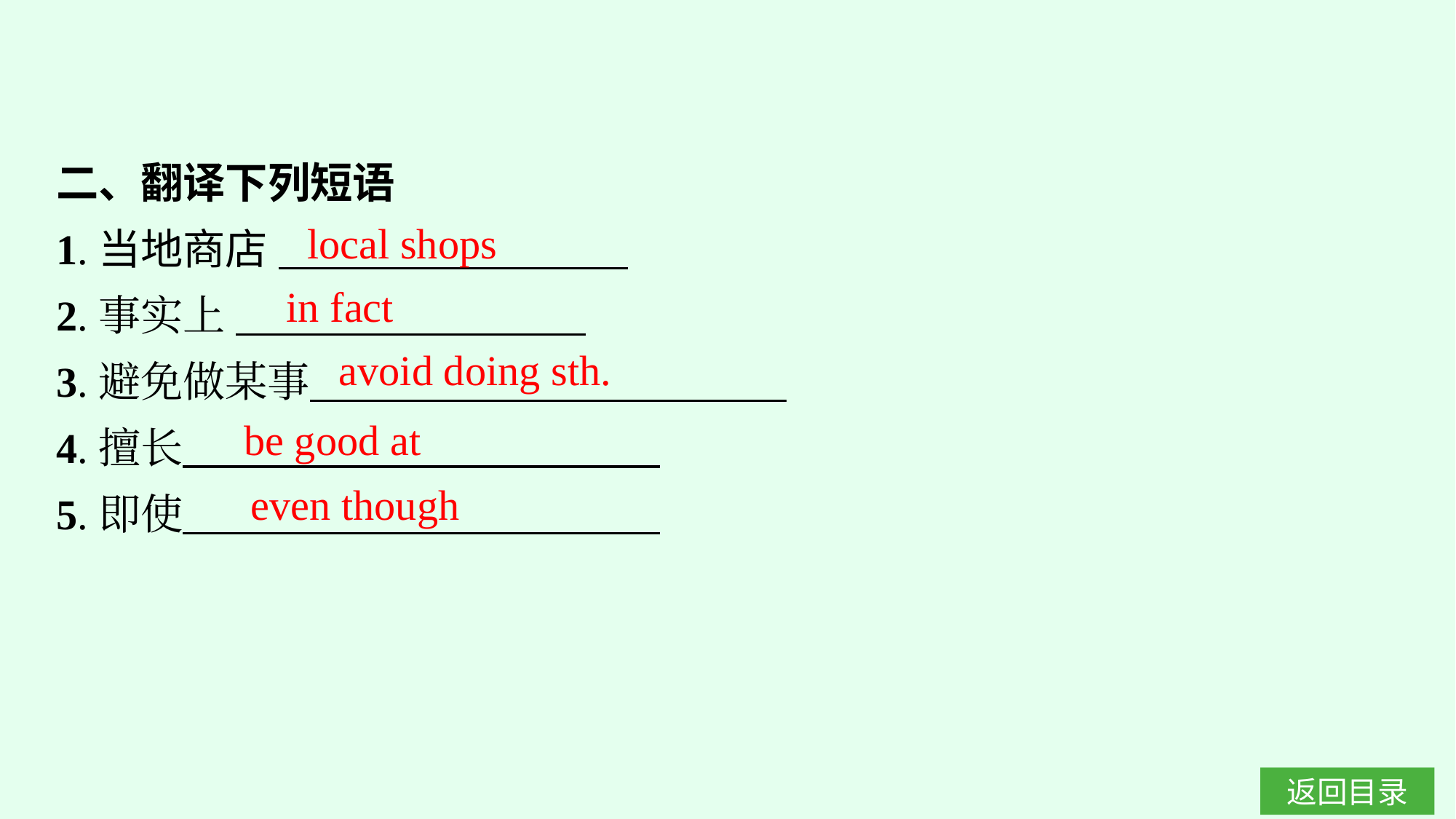

二、翻译下列短语
1.当地商店
2.事实上
3.避免做某事
4.擅长
5.即使
local shops
in fact
avoid doing sth.
be good at
even though